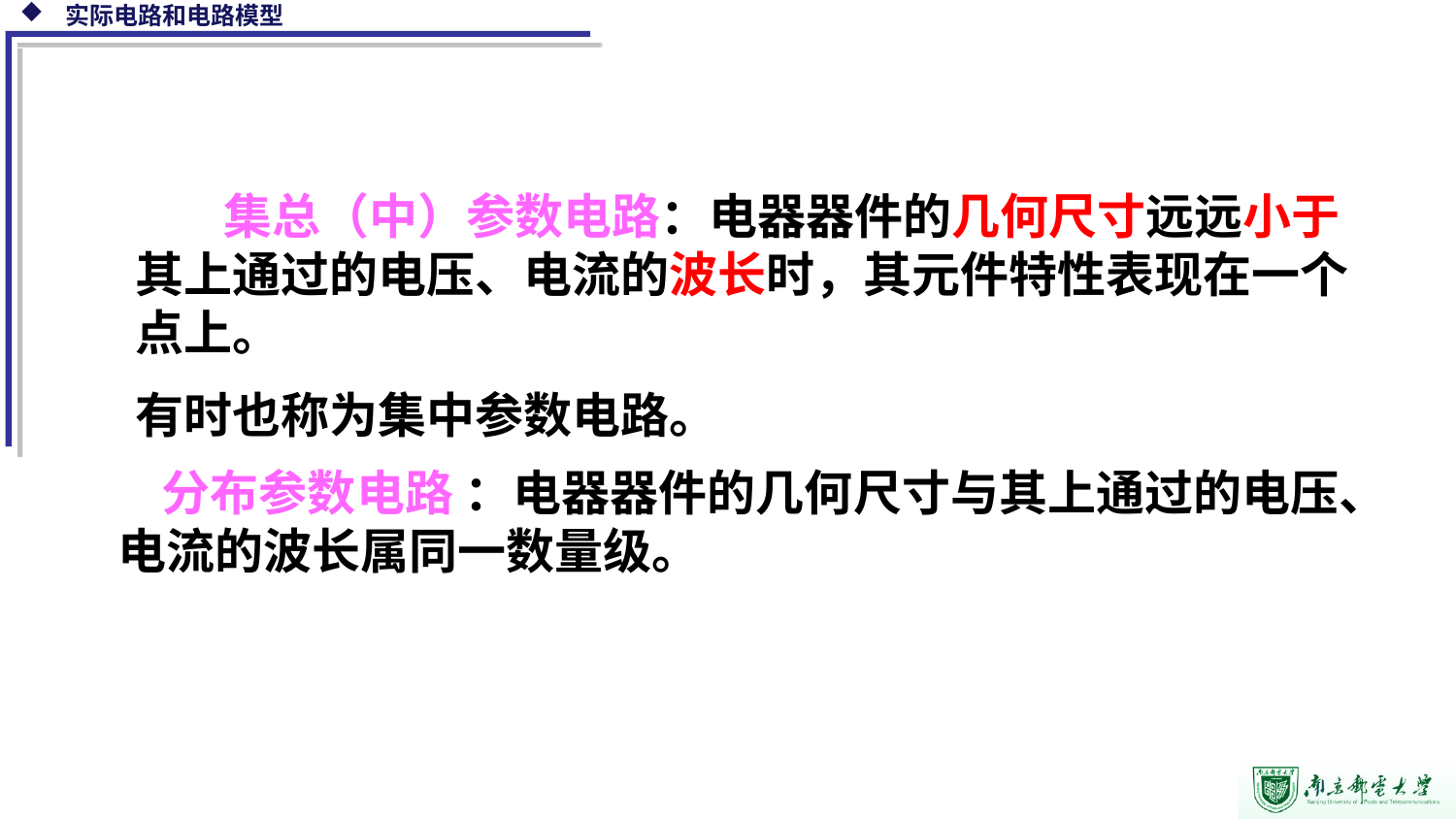

集总（中）参数电路：电器器件的几何尺寸远远小于其上通过的电压、电流的波长时，其元件特性表现在一个点上。
有时也称为集中参数电路。
   分布参数电路 ：电器器件的几何尺寸与其上通过的电压、电流的波长属同一数量级。